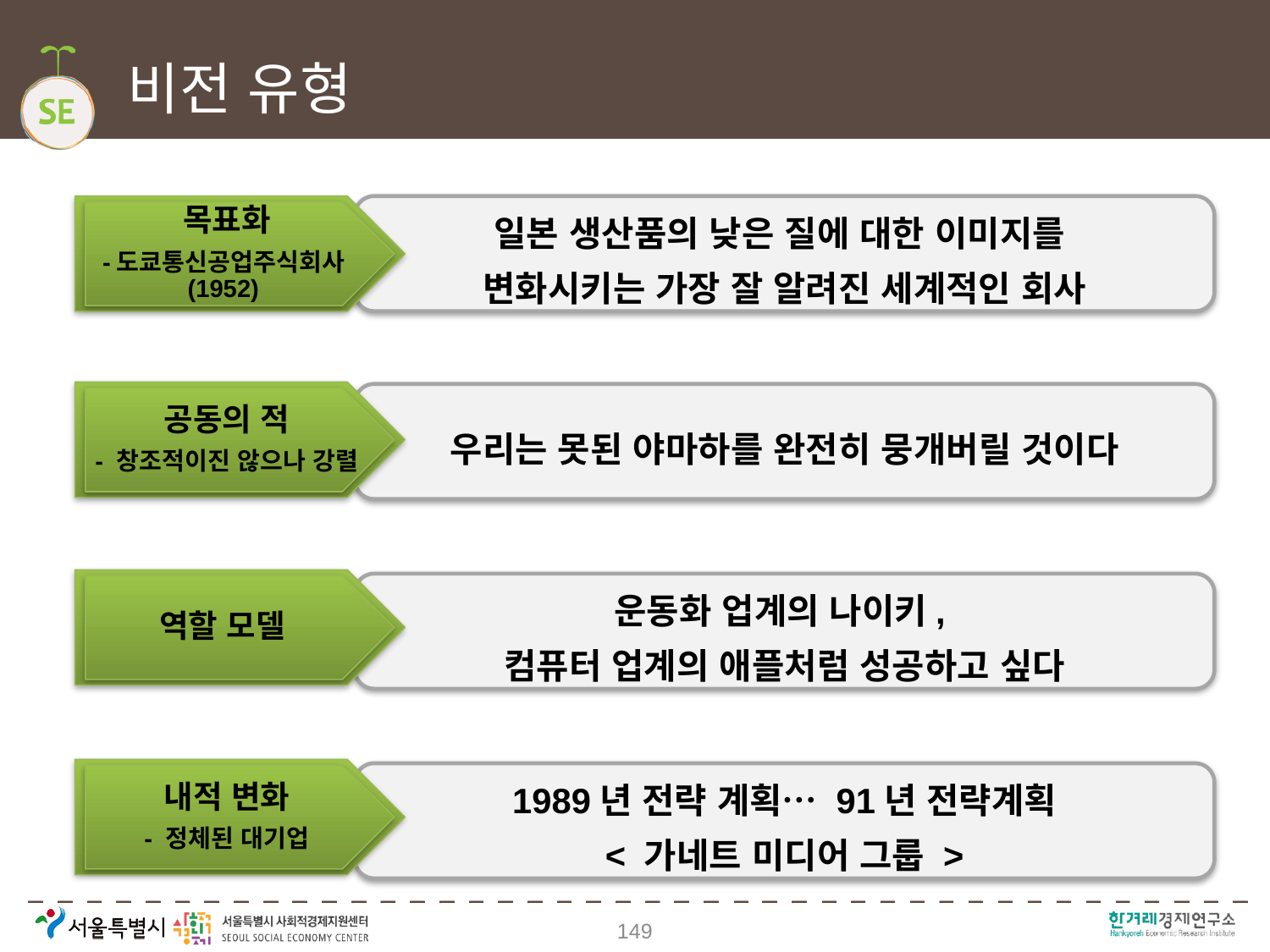

# 비전 유형

목표화
-도쿄통신공업주식회사(1952)

일본 생산품의 낮은 질에 대한 이미지를
변화시키는 가장 잘 알려진 세계적인 회사

공동의 적
- 창조적이진 않으나 강렬

우리는 못된 야마하를 완전히 뭉개버릴 것이다

역할 모델

운동화 업계의 나이키,
컴퓨터 업계의 애플처럼 성공하고 싶다

내적 변화
- 정체된 대기업

1989년 전략 계획… 91년 전략계획
< 가네트 미디어 그룹 >
149